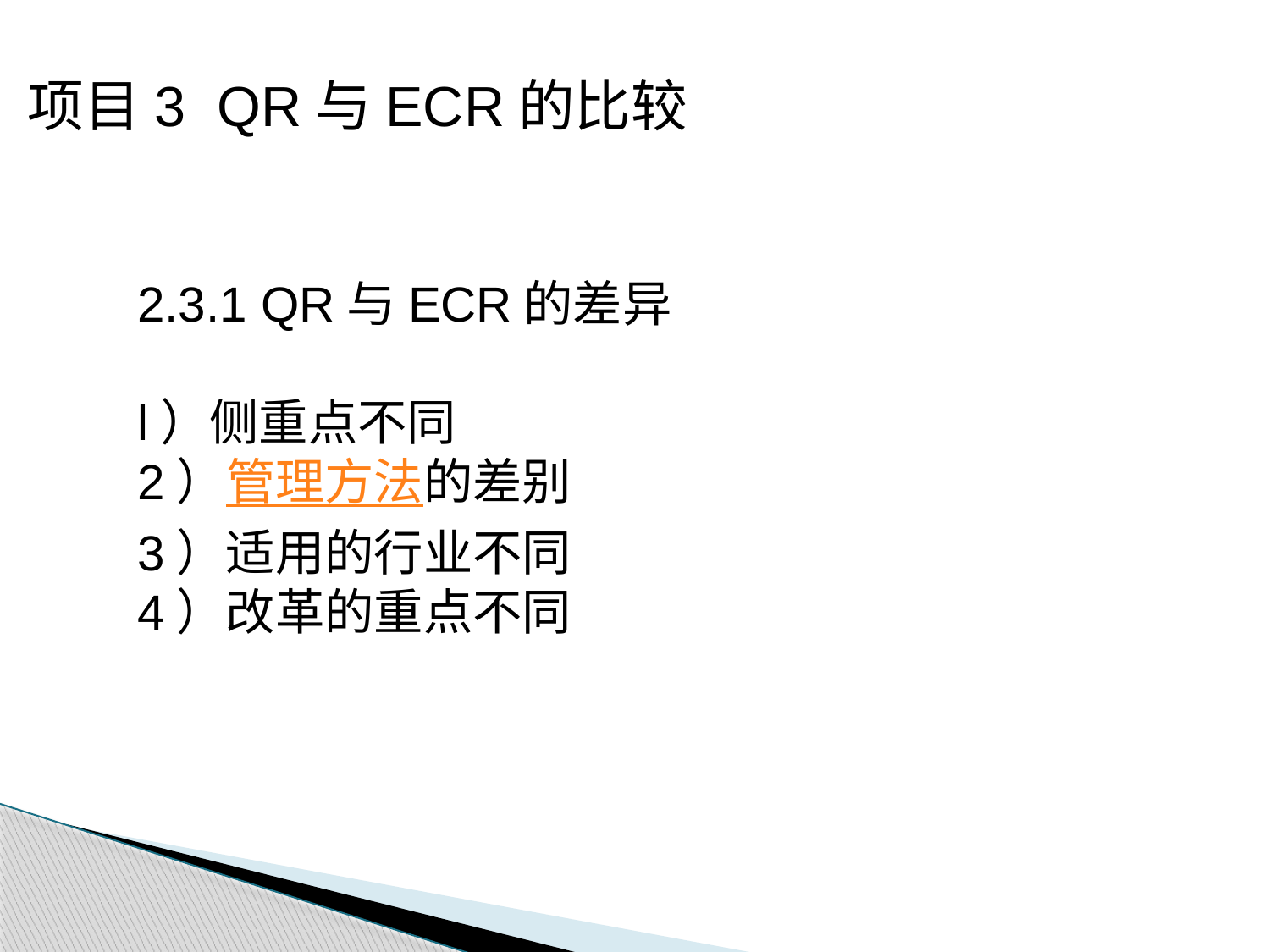

项目3  QR与ECR的比较
2.3.1 QR与ECR的差异

l）侧重点不同
2）管理方法的差别
3）适用的行业不同
4）改革的重点不同